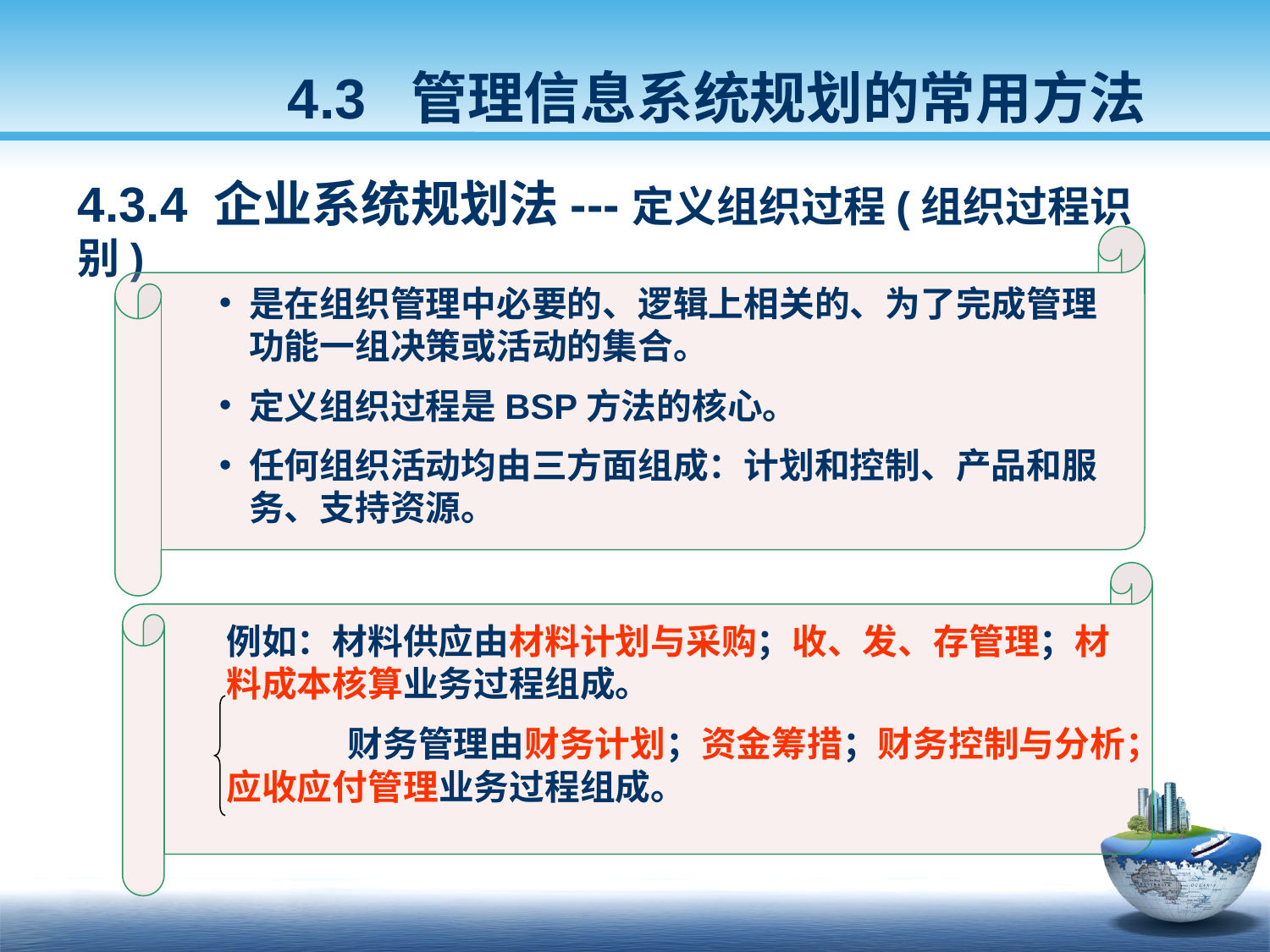

4.3  管理信息系统规划的常用方法
4.3.4 企业系统规划法---定义组织过程(组织过程识别)

是在组织管理中必要的、逻辑上相关的、为了完成管理功能一组决策或活动的集合。
定义组织过程是BSP方法的核心。
任何组织活动均由三方面组成：计划和控制、产品和服务、支持资源。

例如：材料供应由材料计划与采购；收、发、存管理；材料成本核算业务过程组成。
              财务管理由财务计划；资金筹措；财务控制与分析；应收应付管理业务过程组成。